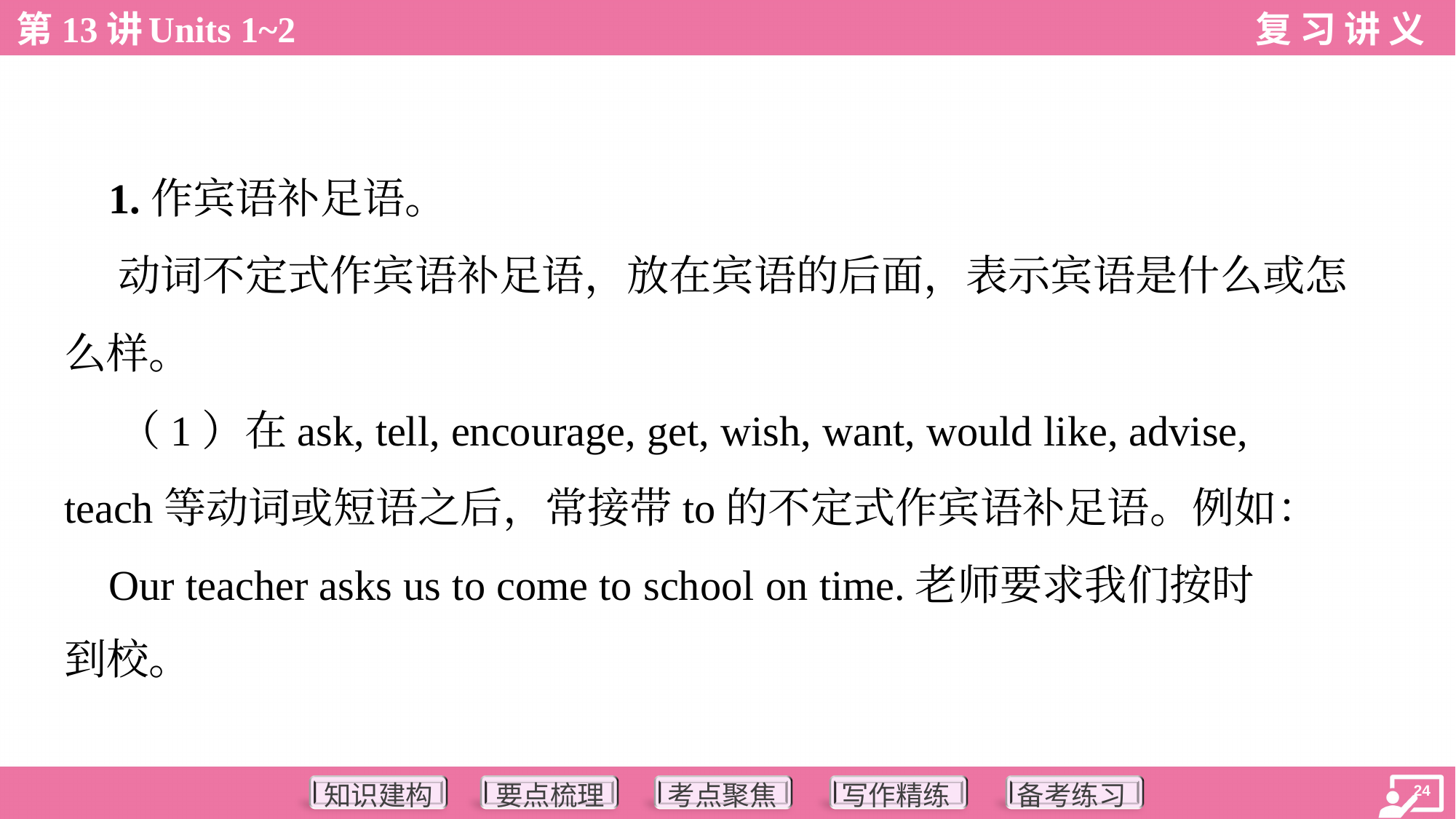

1.作宾语补足语。
    动词不定式作宾语补足语，放在宾语的后面，表示宾语是什么或怎
么样。
    （1）在ask, tell, encourage, get, wish, want, would like, advise,
teach等动词或短语之后，常接带to的不定式作宾语补足语。例如：
    Our teacher asks us to come to school on time.老师要求我们按时
到校。